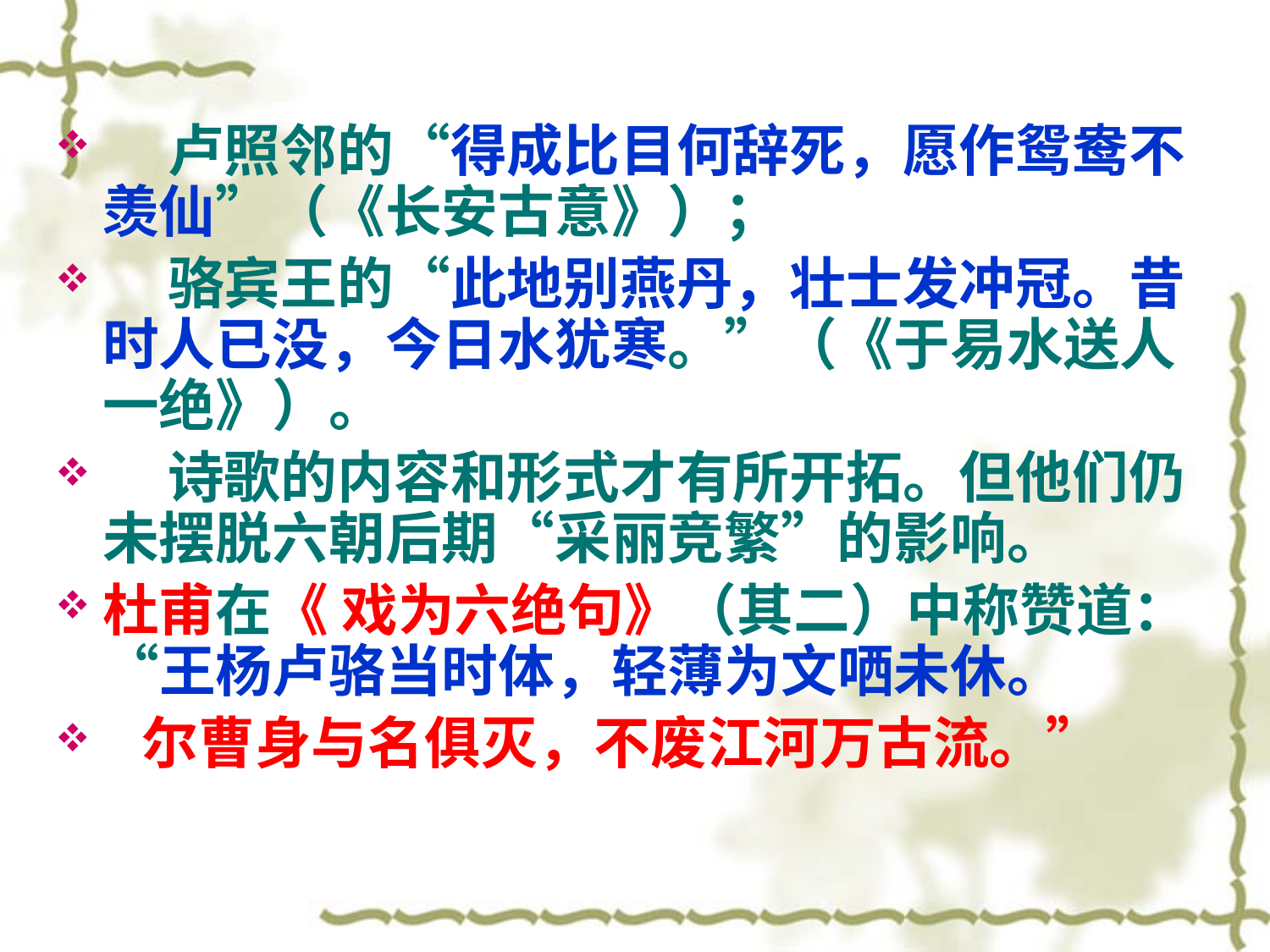

#
    卢照邻的“得成比目何辞死，愿作鸳鸯不羡仙”（《长安古意》）；
    骆宾王的“此地别燕丹，壮士发冲冠。昔时人已没，今日水犹寒。”（《于易水送人一绝》）。
    诗歌的内容和形式才有所开拓。但他们仍未摆脱六朝后期“采丽竞繁”的影响。
杜甫在《 戏为六绝句》（其二）中称赞道：“王杨卢骆当时体，轻薄为文哂未休。
  尔曹身与名俱灭，不废江河万古流。”